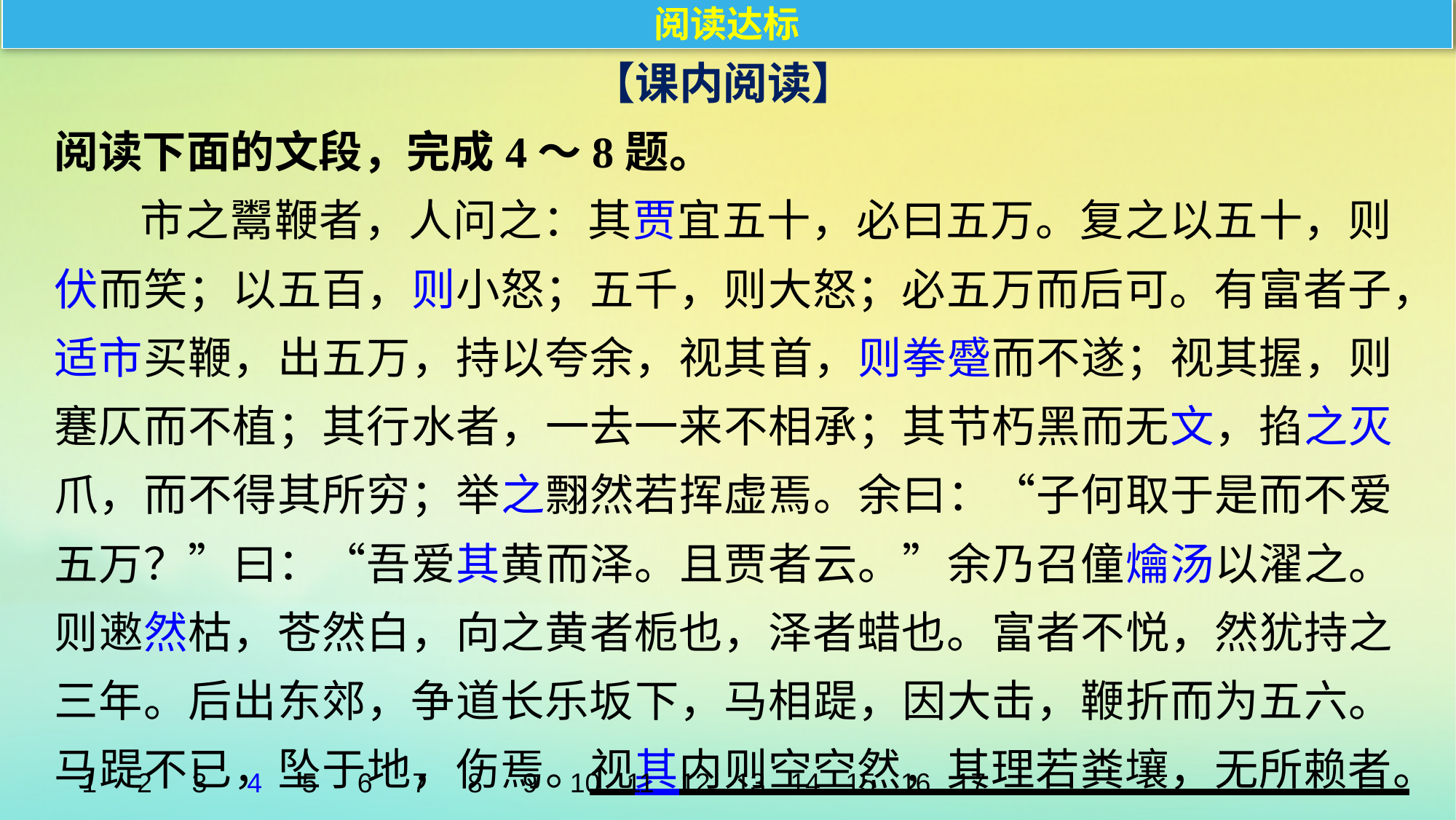

阅读达标
【课内阅读】
阅读下面的文段，完成4～8题。
市之鬻鞭者，人问之：其贾宜五十，必曰五万。复之以五十，则伏而笑；以五百，则小怒；五千，则大怒；必五万而后可。有富者子，适市买鞭，出五万，持以夸余，视其首，则拳蹙而不遂；视其握，则蹇仄而不植；其行水者，一去一来不相承；其节朽黑而无文，掐之灭爪，而不得其所穷；举之翲然若挥虚焉。余曰：“子何取于是而不爱五万？”曰：“吾爱其黄而泽。且贾者云。”余乃召僮爚汤以濯之。则遫然枯，苍然白，向之黄者栀也，泽者蜡也。富者不悦，然犹持之三年。后出东郊，争道长乐坂下，马相踶，因大击，鞭折而为五六。马踶不已，坠于地，伤焉。视其内则空空然，其理若粪壤，无所赖者。
1
2
3
4
5
6
7
8
9
10
11
12
13
14
15
16
17